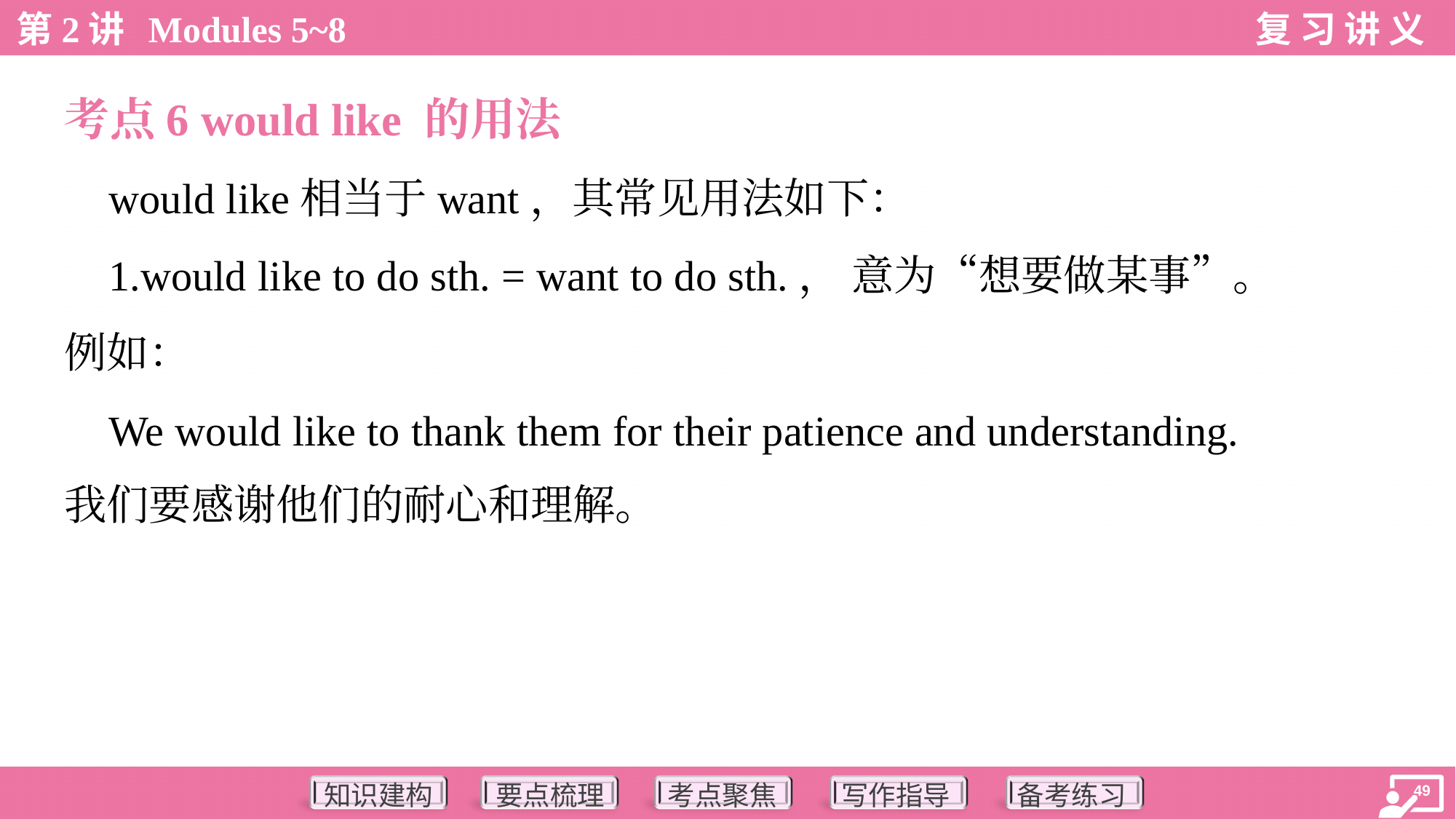

考点6 would like 的用法
    would like相当于want，其常见用法如下：
    1.would like to do sth. = want to do sth.， 意为“想要做某事”。
例如：
    We would like to thank them for their patience and understanding.
我们要感谢他们的耐心和理解。